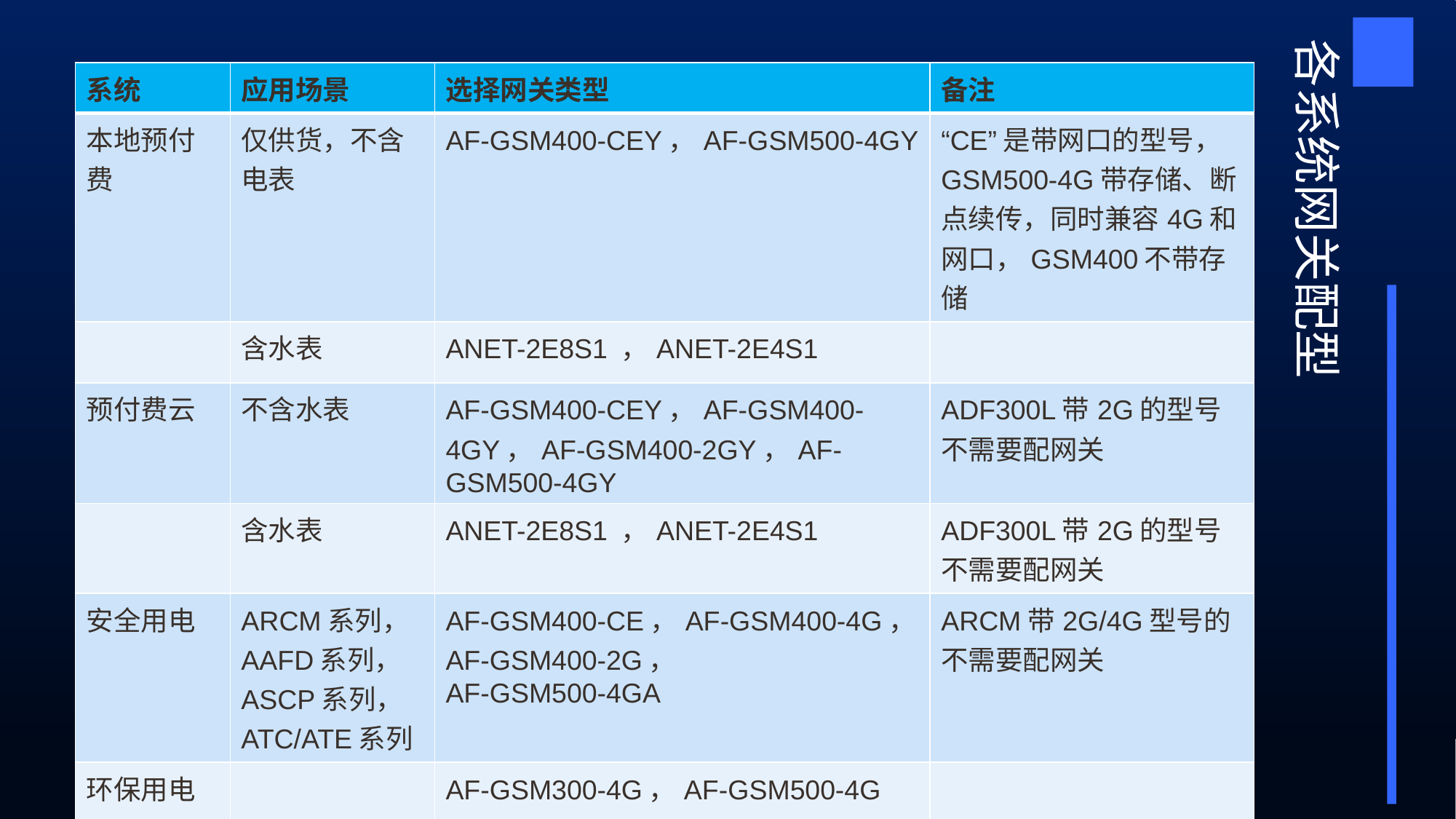

各系统网关配型
| 系统 | 应用场景 | 选择网关类型 | 备注 |
| --- | --- | --- | --- |
| 本地预付费 | 仅供货，不含电表 | AF-GSM400-CEY，AF-GSM500-4GY | “CE”是带网口的型号，GSM500-4G带存储、断点续传，同时兼容4G和网口，GSM400不带存储 |
|  | 含水表 | ANET-2E8S1 ，ANET-2E4S1 |  |
| 预付费云 | 不含水表 | AF-GSM400-CEY，AF-GSM400-4GY，AF-GSM400-2GY，AF-GSM500-4GY | ADF300L带2G的型号不需要配网关 |
|  | 含水表 | ANET-2E8S1 ，ANET-2E4S1 | ADF300L带2G的型号不需要配网关 |
| 安全用电 | ARCM系列，AAFD系列，ASCP系列， ATC/ATE系列 | AF-GSM400-CE，AF-GSM400-4G，AF-GSM400-2G， AF-GSM500-4GA | ARCM带2G/4G型号的不需要配网关 |
| 环保用电 |  | AF-GSM300-4G，AF-GSM500-4G |  |
| 其他系统 |  | AF-GSM400和AF-GSM500可接其他MODBUS协议的硬件接入安全用电和环保用电 |  |